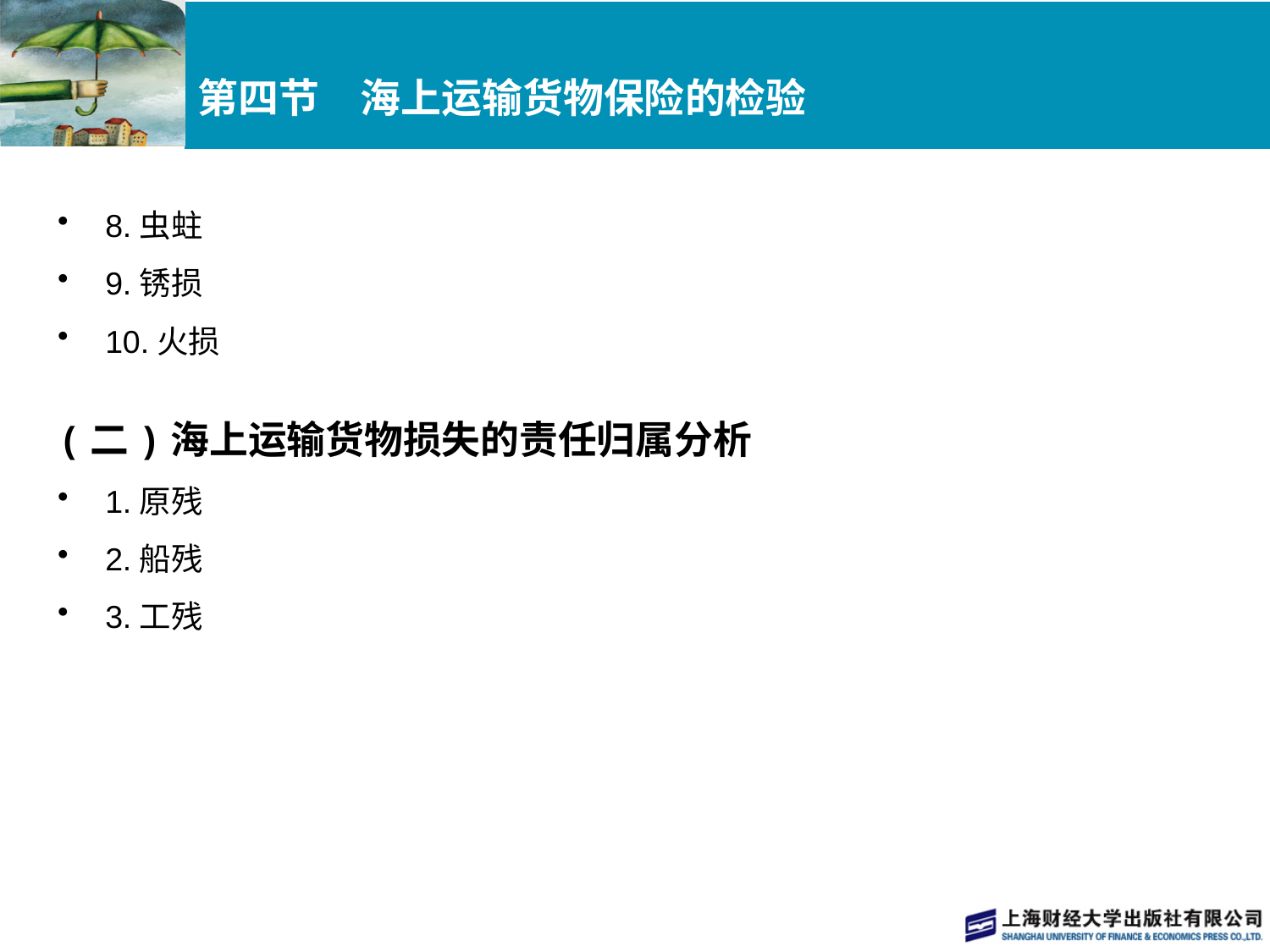

# 第四节　海上运输货物保险的检验
8.虫蛀
9.锈损
10.火损

(二)海上运输货物损失的责任归属分析
1.原残
2.船残
3.工残